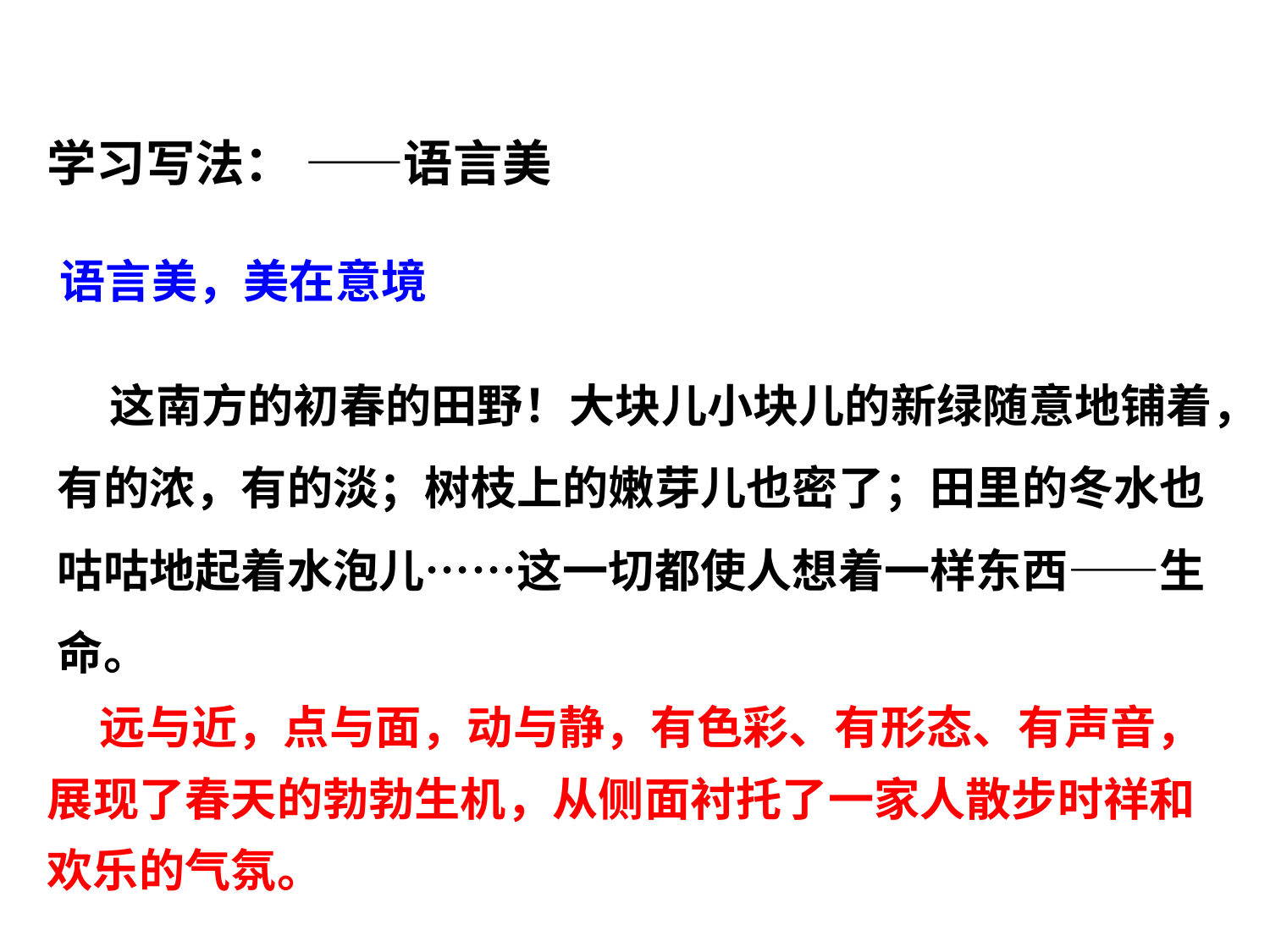

学习写法： ——语言美
语言美，美在意境
    这南方的初春的田野！大块儿小块儿的新绿随意地铺着，有的浓，有的淡；树枝上的嫩芽儿也密了；田里的冬水也咕咕地起着水泡儿……这一切都使人想着一样东西——生命。
    远与近，点与面，动与静，有色彩、有形态、有声音，展现了春天的勃勃生机，从侧面衬托了一家人散步时祥和欢乐的气氛。